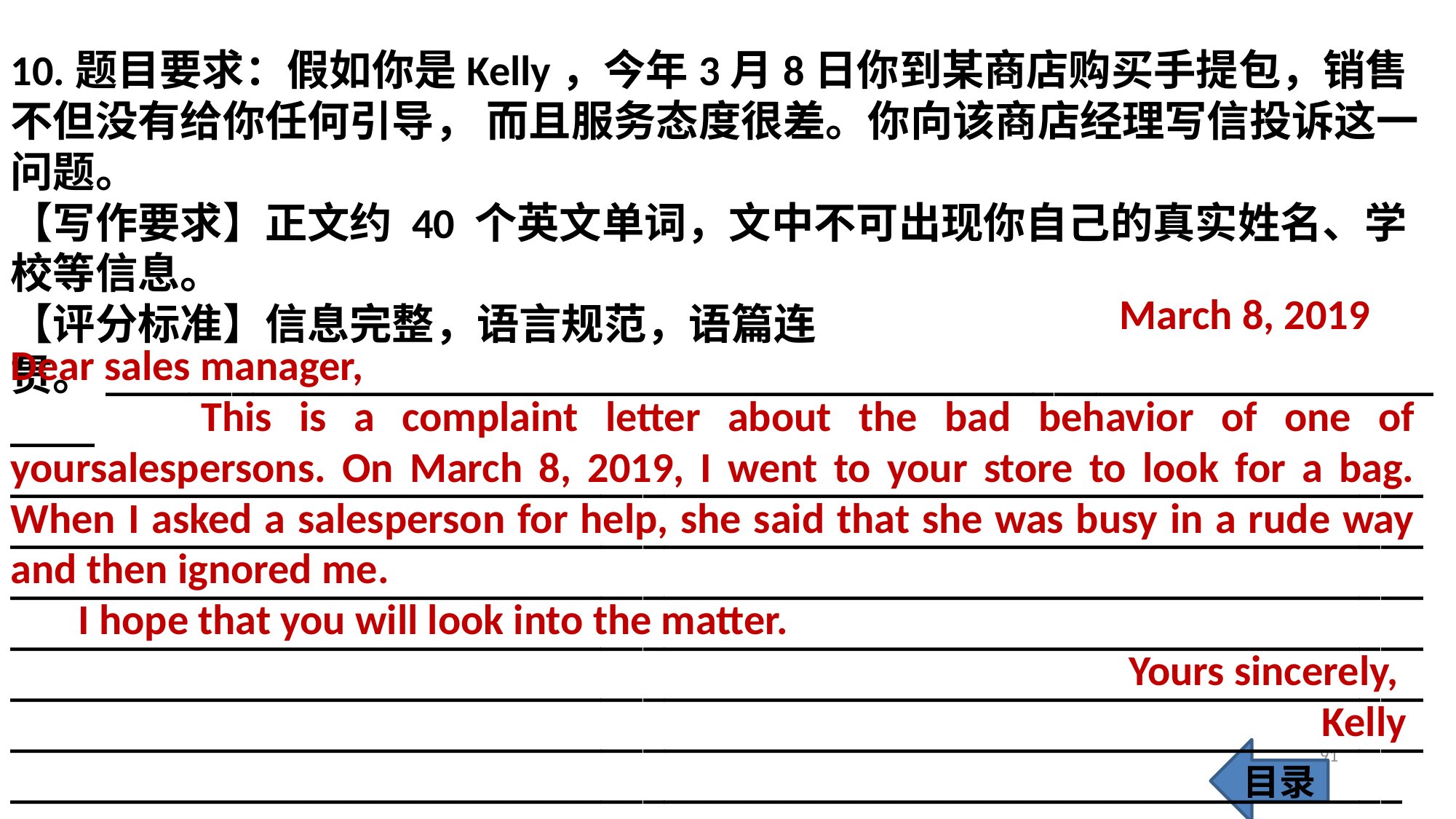

10.题目要求：假如你是Kelly，今年3月8日你到某商店购买手提包，销售不但没有给你任何引导， 而且服务态度很差。你向该商店经理写信投诉这一问题。
【写作要求】正文约 40 个英文单词，文中不可出现你自己的真实姓名、学校等信息。
【评分标准】信息完整，语言规范，语篇连贯。___________________________________________________________________
___________________________________________________________________
___________________________________________________________________
___________________________________________________________________
___________________________________________________________________
___________________________________________________________________
___________________________________________________________________
__________________________________________________________________
___________________________________________________________________
                                                                                                                   March 8, 2019
Dear sales manager,
       This is a complaint letter about the bad behavior of one of yoursalespersons. On March 8, 2019, I went to your store to look for a bag. When I asked a salesperson for help, she said that she was busy in a rude way and then ignored me.
       I hope that you will look into the matter.
                                                                                                                    Yours sincerely,
                                                                                                                                        Kelly
91
目录